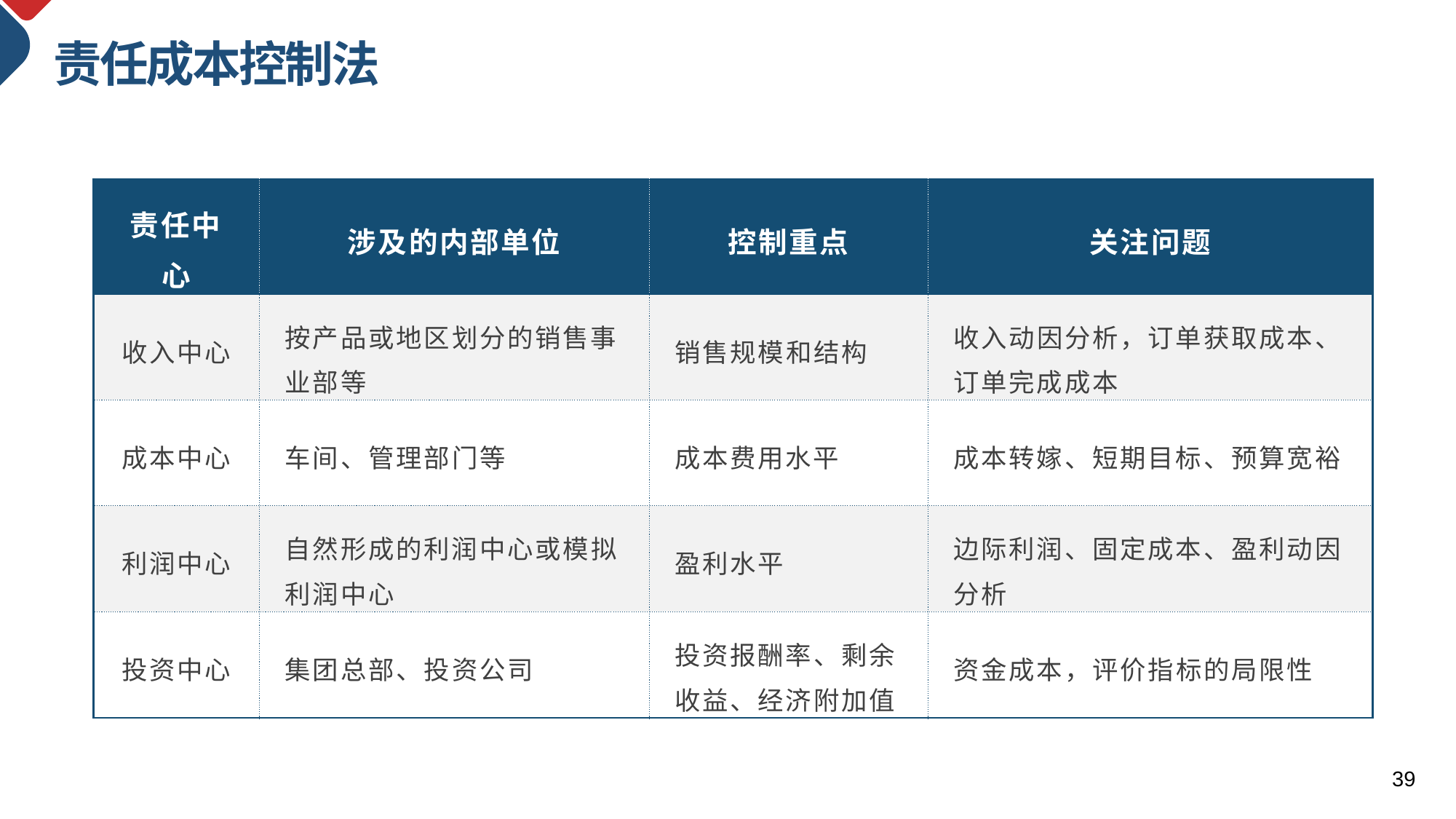

责任成本控制法
| 责任中心 | 涉及的内部单位 | 控制重点 | 关注问题 |
| --- | --- | --- | --- |
| 收入中心 | 按产品或地区划分的销售事业部等 | 销售规模和结构 | 收入动因分析，订单获取成本、订单完成成本 |
| 成本中心 | 车间、管理部门等 | 成本费用水平 | 成本转嫁、短期目标、预算宽裕 |
| 利润中心 | 自然形成的利润中心或模拟利润中心 | 盈利水平 | 边际利润、固定成本、盈利动因分析 |
| 投资中心 | 集团总部、投资公司 | 投资报酬率、剩余收益、经济附加值 | 资金成本，评价指标的局限性 |